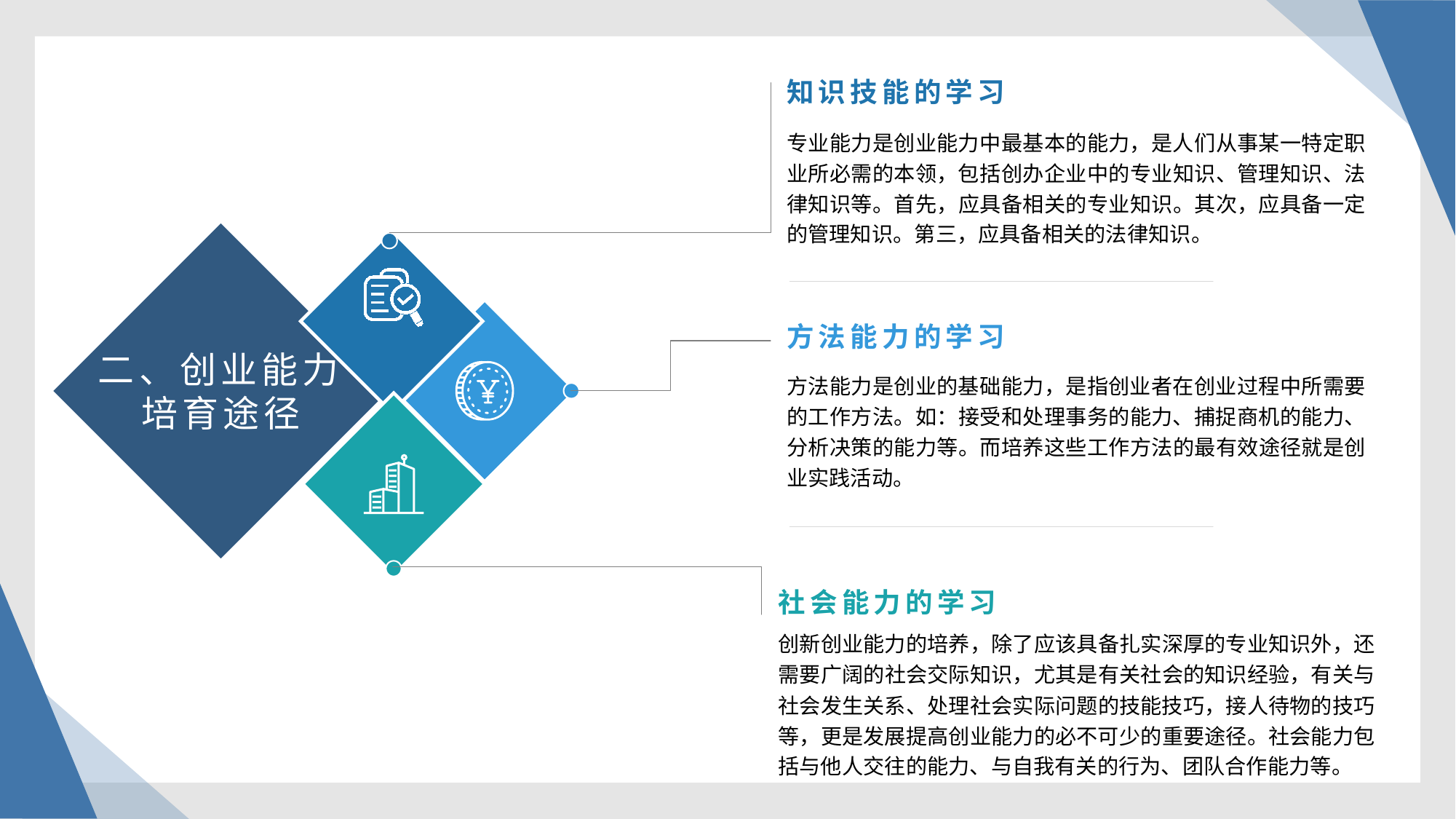

知识技能的学习
专业能力是创业能力中最基本的能力，是人们从事某一特定职业所必需的本领，包括创办企业中的专业知识、管理知识、法律知识等。首先，应具备相关的专业知识。其次，应具备一定的管理知识。第三，应具备相关的法律知识。

方法能力的学习

二、创业能力培育途径

方法能力是创业的基础能力，是指创业者在创业过程中所需要的工作方法。如：接受和处理事务的能力、捕捉商机的能力、分析决策的能力等。而培养这些工作方法的最有效途径就是创业实践活动。

社会能力的学习
创新创业能力的培养，除了应该具备扎实深厚的专业知识外，还需要广阔的社会交际知识，尤其是有关社会的知识经验，有关与社会发生关系、处理社会实际问题的技能技巧，接人待物的技巧等，更是发展提高创业能力的必不可少的重要途径。社会能力包括与他人交往的能力、与自我有关的行为、团队合作能力等。